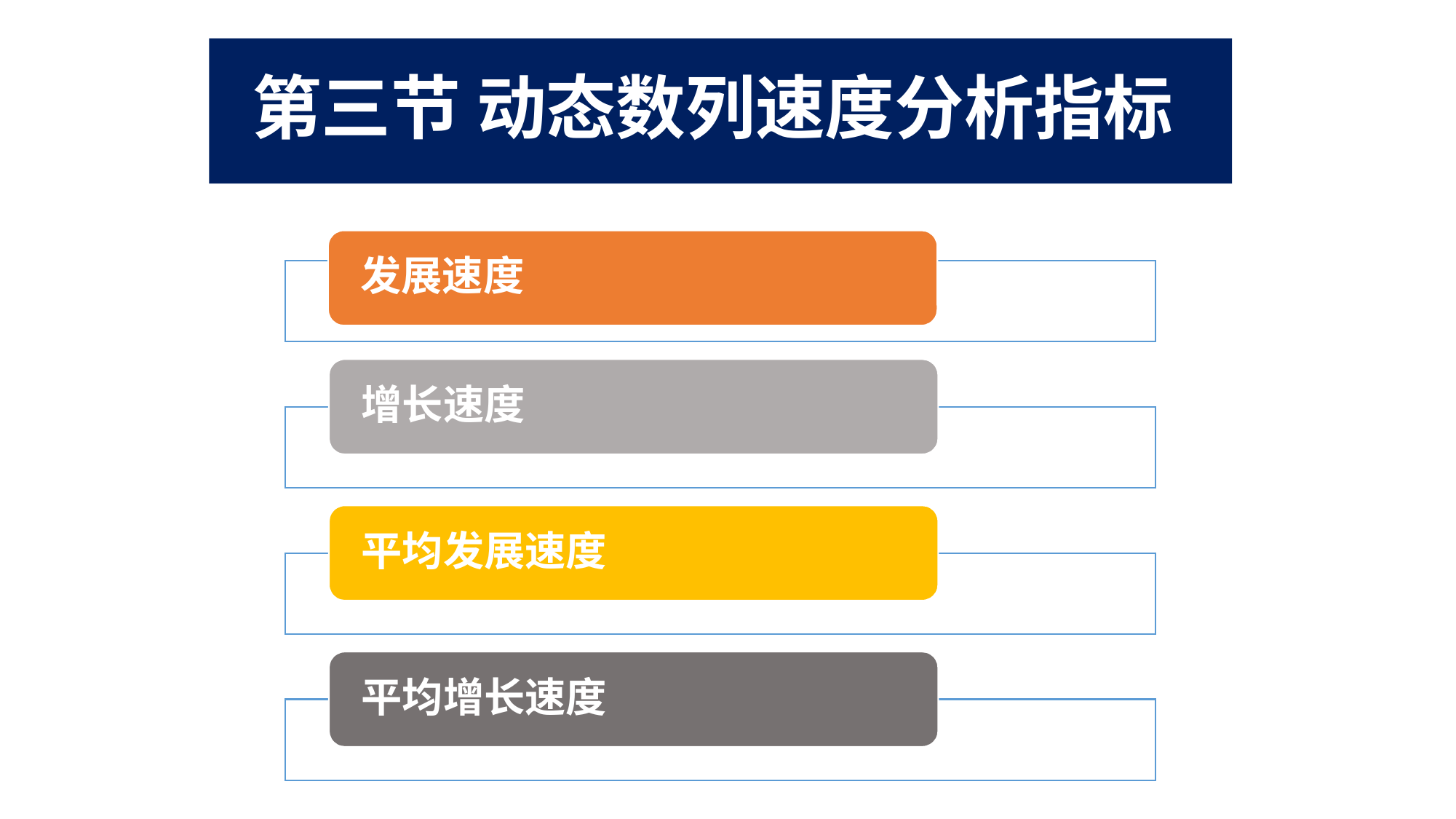

# 第三节 动态数列速度分析指标
发展速度
增长速度
平均发展速度
平均增长速度